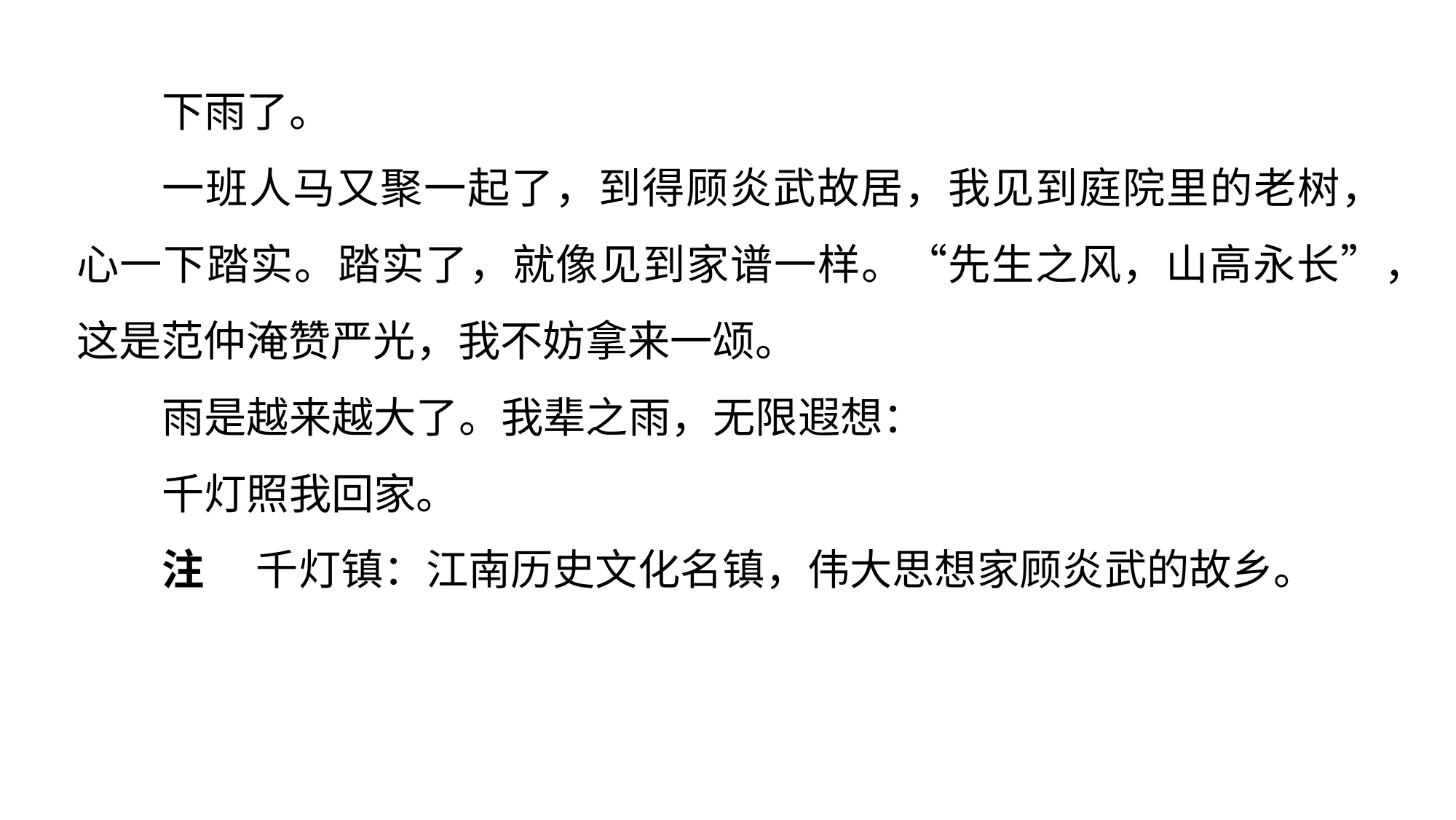

下雨了。
一班人马又聚一起了，到得顾炎武故居，我见到庭院里的老树，心一下踏实。踏实了，就像见到家谱一样。“先生之风，山高永长”，这是范仲淹赞严光，我不妨拿来一颂。
雨是越来越大了。我辈之雨，无限遐想：
千灯照我回家。
注 　千灯镇：江南历史文化名镇，伟大思想家顾炎武的故乡。